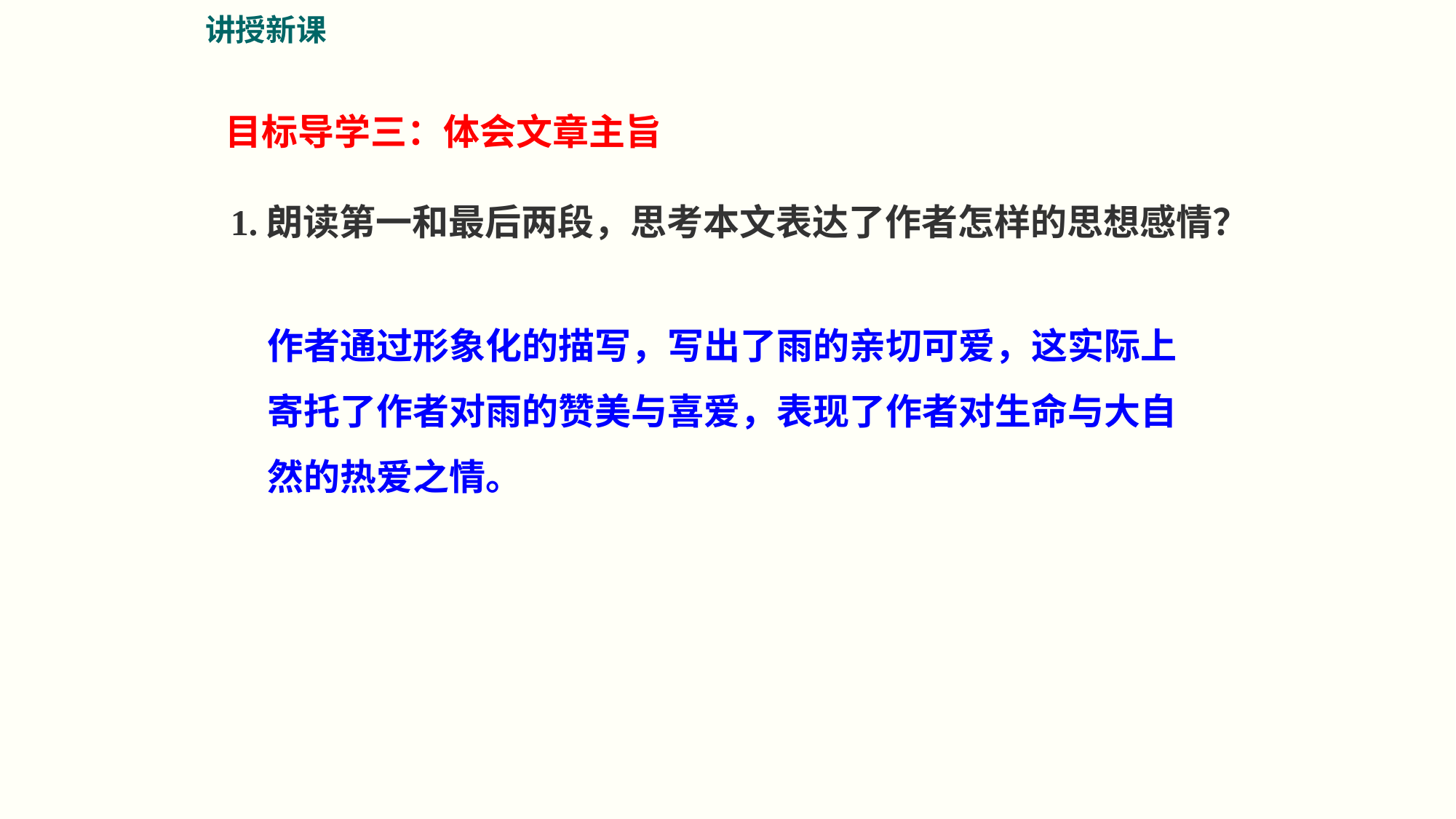

讲授新课
目标导学三：体会文章主旨
1.朗读第一和最后两段，思考本文表达了作者怎样的思想感情？
作者通过形象化的描写，写出了雨的亲切可爱，这实际上寄托了作者对雨的赞美与喜爱，表现了作者对生命与大自然的热爱之情。